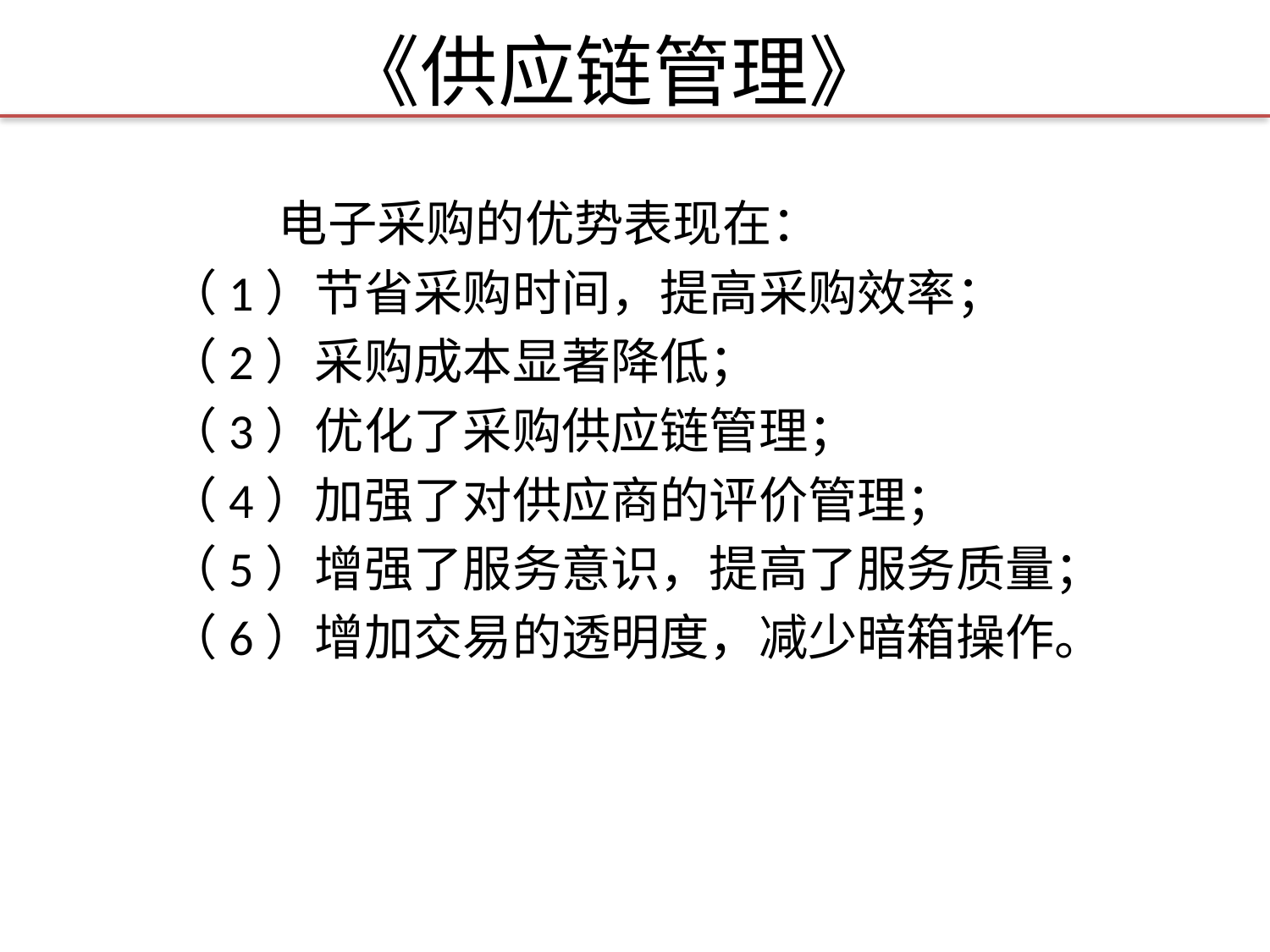

# 《供应链管理》
         电子采购的优势表现在：
（1）节省采购时间，提高采购效率；
（2）采购成本显著降低；
（3）优化了采购供应链管理；
（4）加强了对供应商的评价管理；
（5）增强了服务意识，提高了服务质量；
（6）增加交易的透明度，减少暗箱操作。